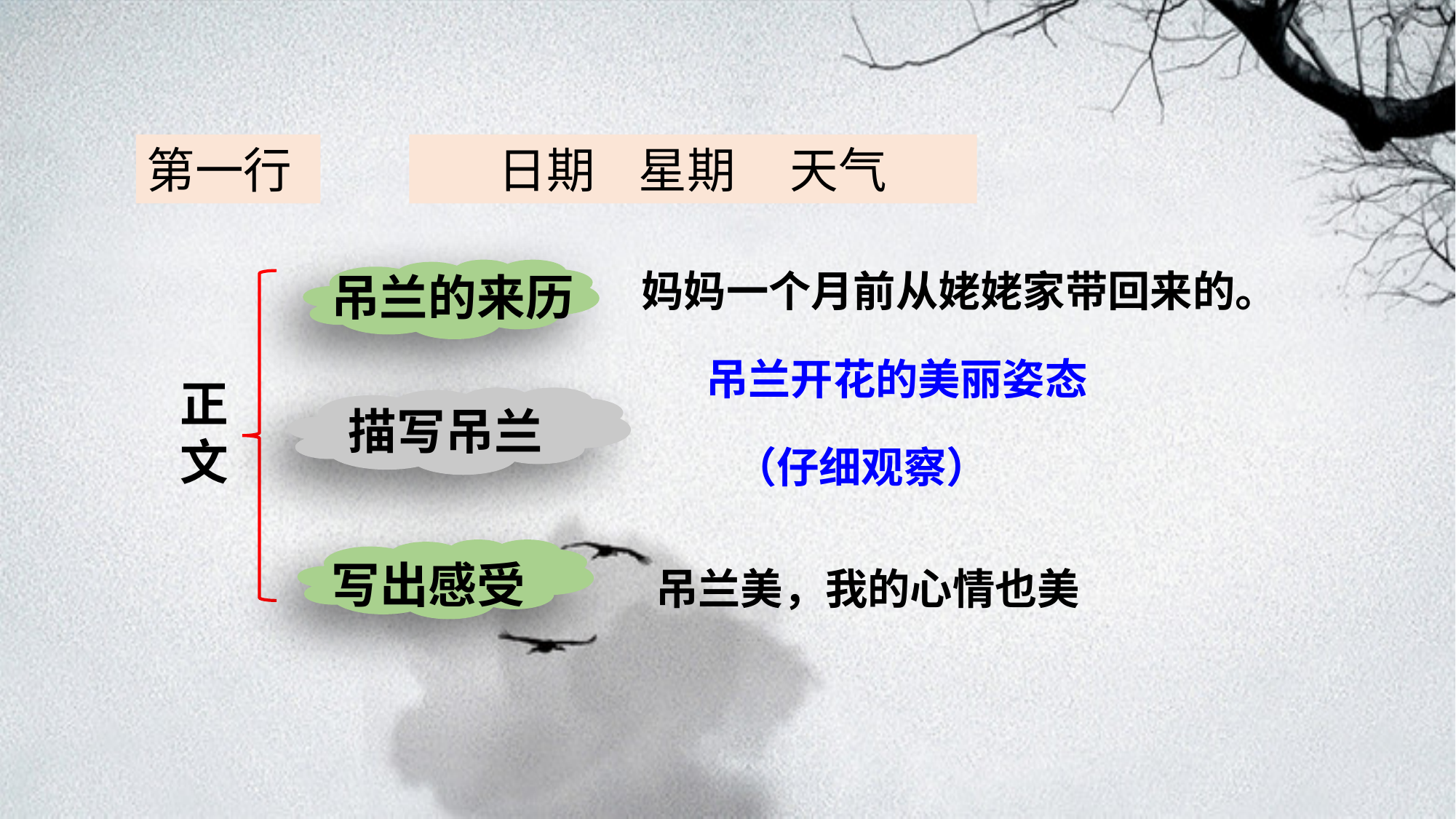

第一行
日期    星期     天气
妈妈一个月前从姥姥家带回来的。

吊兰的来历

正文
吊兰开花的美丽姿态

描写吊兰
（仔细观察）

写出感受
吊兰美，我的心情也美